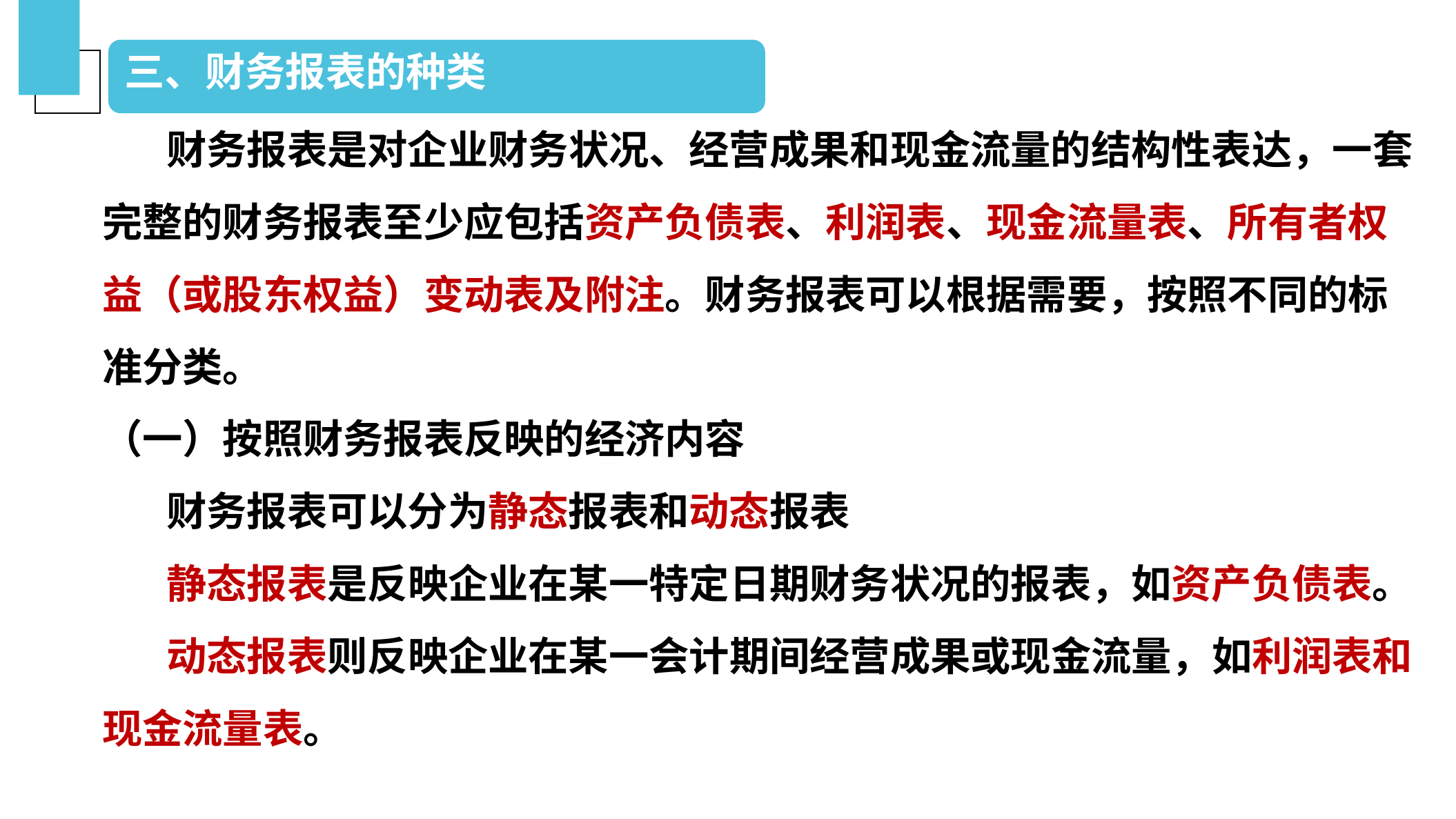

三、财务报表的种类

      财务报表是对企业财务状况、经营成果和现金流量的结构性表达，一套完整的财务报表至少应包括资产负债表、利润表、现金流量表、所有者权益（或股东权益）变动表及附注。财务报表可以根据需要，按照不同的标准分类。
（一）按照财务报表反映的经济内容
      财务报表可以分为静态报表和动态报表
      静态报表是反映企业在某一特定日期财务状况的报表，如资产负债表。
      动态报表则反映企业在某一会计期间经营成果或现金流量，如利润表和现金流量表。